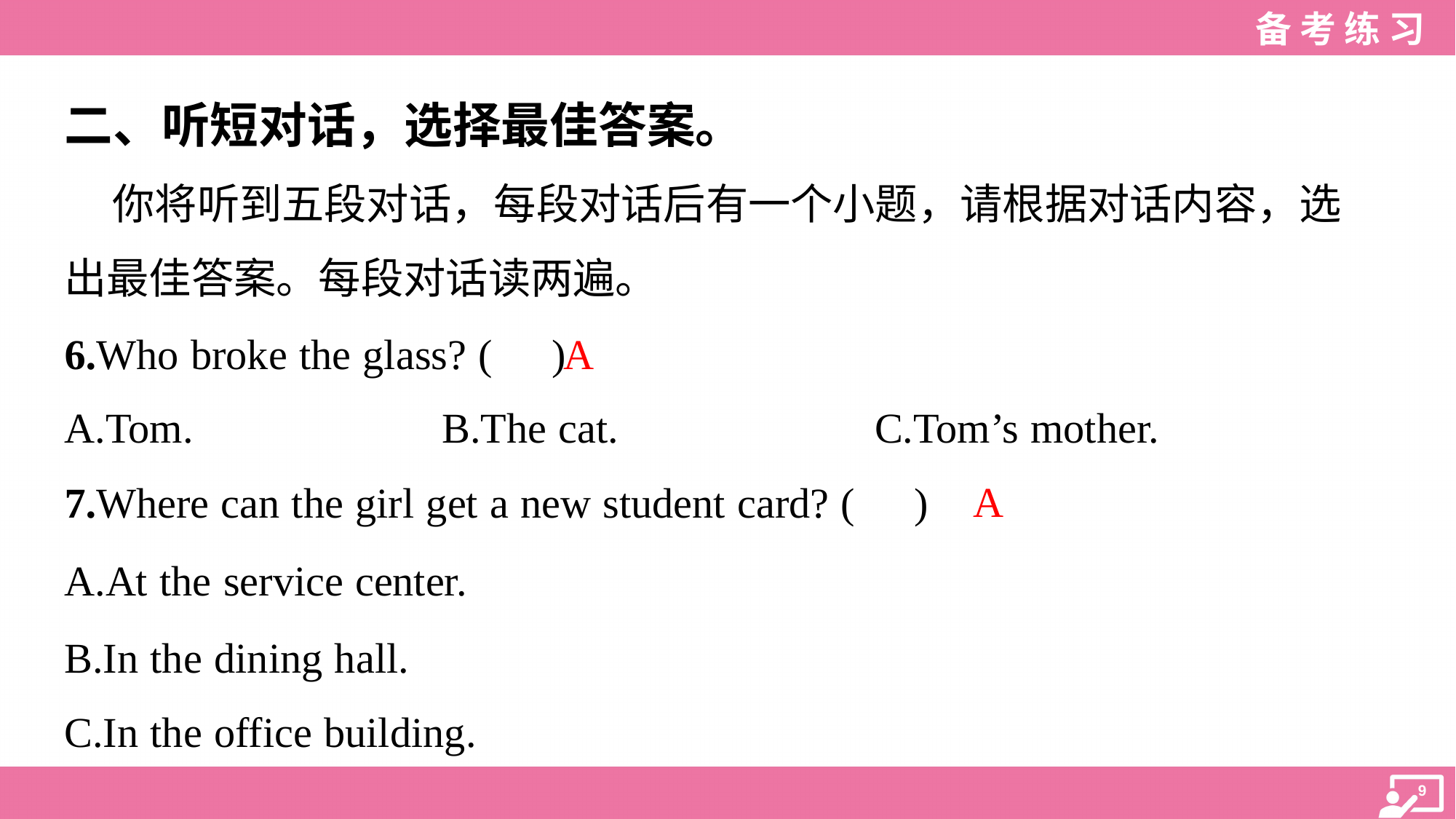

二、听短对话，选择最佳答案。
    你将听到五段对话，每段对话后有一个小题，请根据对话内容，选
出最佳答案。每段对话读两遍。
A
6.Who broke the glass? (     )
A.Tom.	B.The cat.	C.Tom’s mother.
A
7.Where can the girl get a new student card? (     )
A.At the service center.
B.In the dining hall.
C.In the office building.